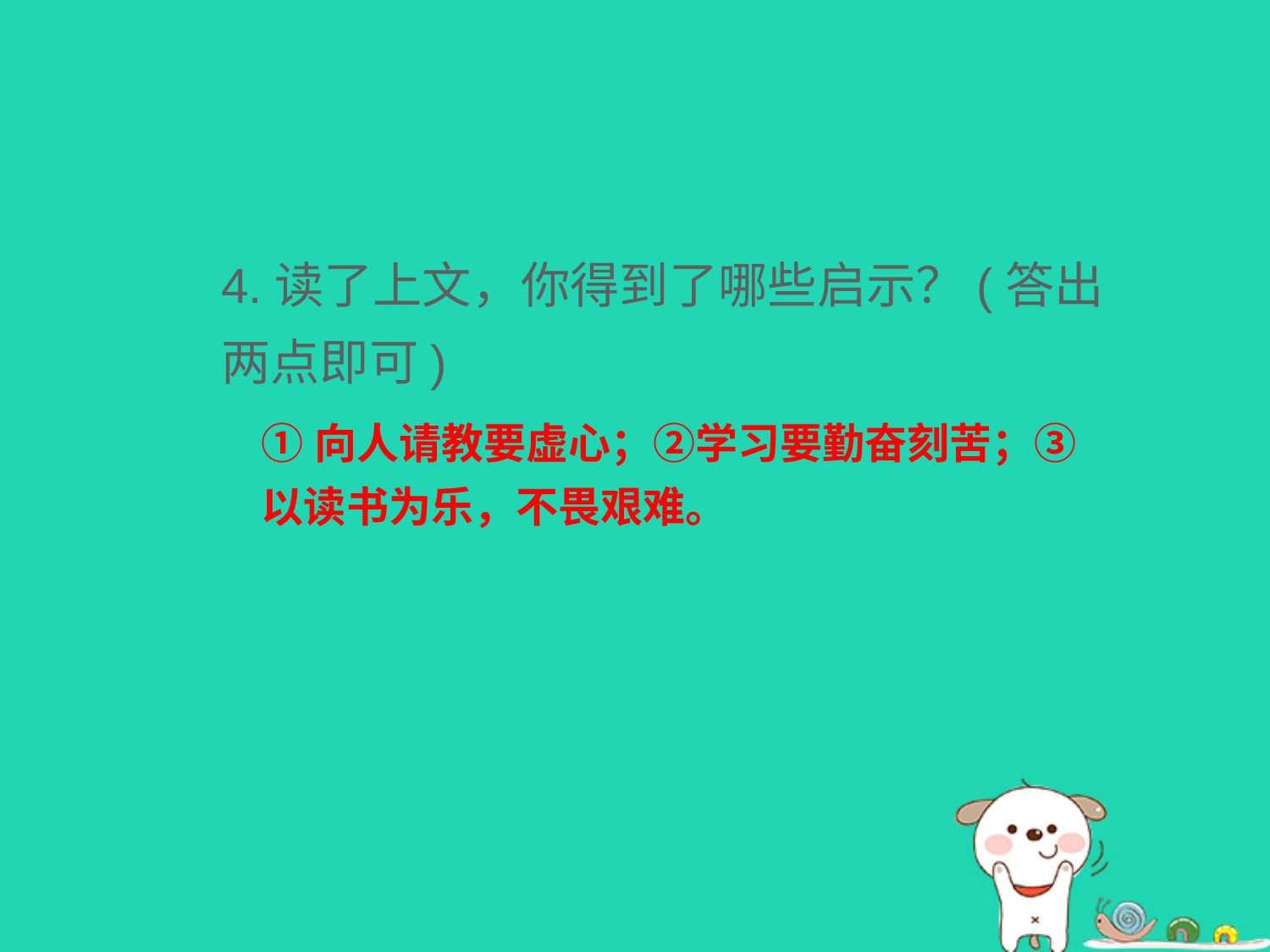

4.读了上文，你得到了哪些启示？(答出两点即可)
①向人请教要虚心；②学习要勤奋刻苦；③以读书为乐，不畏艰难。